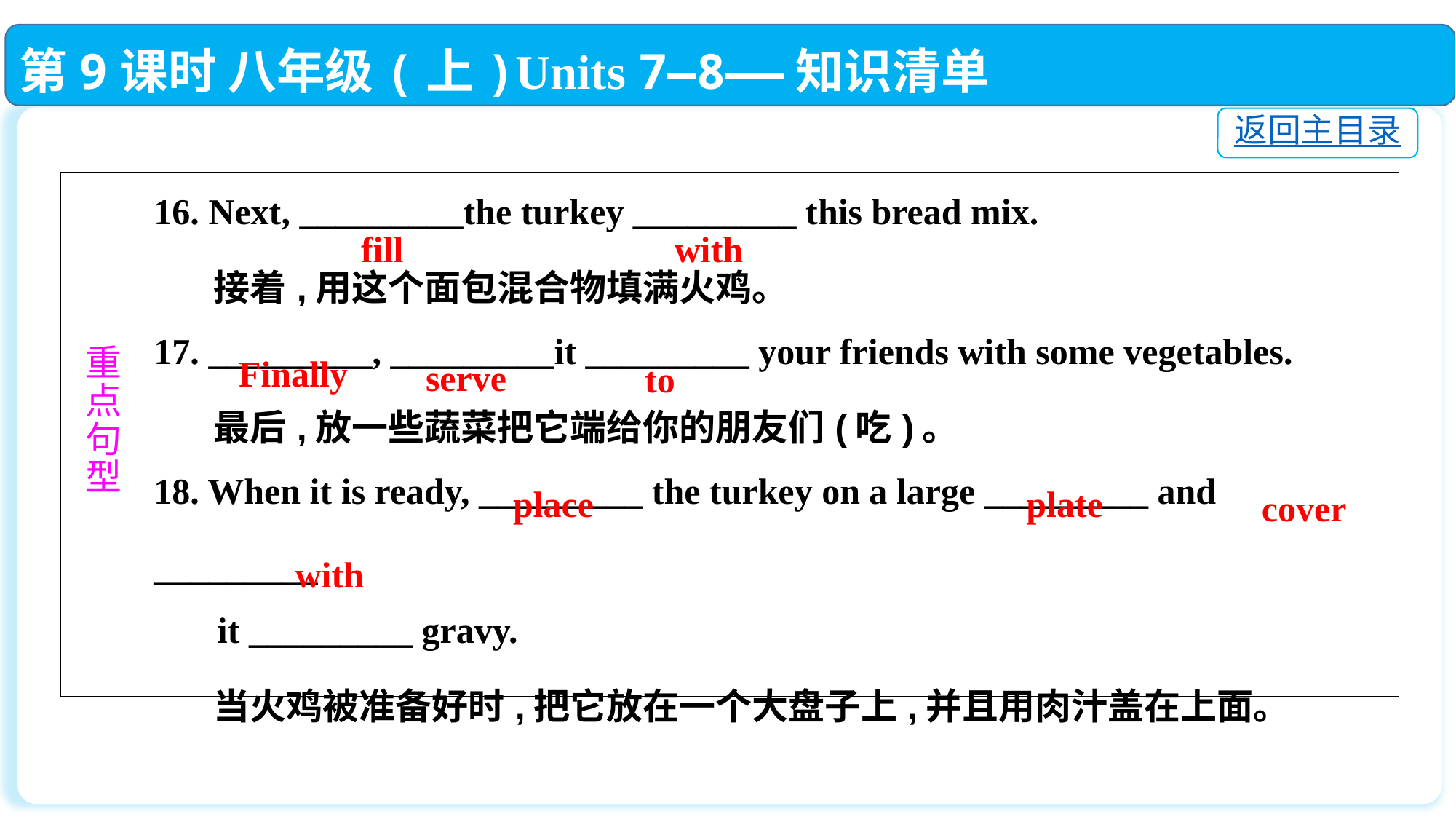

第9课时 八年级(上)Units 7—8——知识清单

返回主目录
| 重 点 句 型 | 16. Next, \_\_\_\_\_\_\_\_\_the turkey \_\_\_\_\_\_\_\_\_ this bread mix. 接着,用这个面包混合物填满火鸡。 17. \_\_\_\_\_\_\_\_\_, \_\_\_\_\_\_\_\_\_it \_\_\_\_\_\_\_\_\_ your friends with some vegetables. 最后,放一些蔬菜把它端给你的朋友们(吃)。 18. When it is ready, \_\_\_\_\_\_\_\_\_ the turkey on a large \_\_\_\_\_\_\_\_\_ and \_\_\_\_\_\_\_\_\_　 it \_\_\_\_\_\_\_\_\_ gravy. 当火鸡被准备好时,把它放在一个大盘子上,并且用肉汁盖在上面。 |
| --- | --- |
fill
with

Finally
serve
to
place
plate
cover
 with